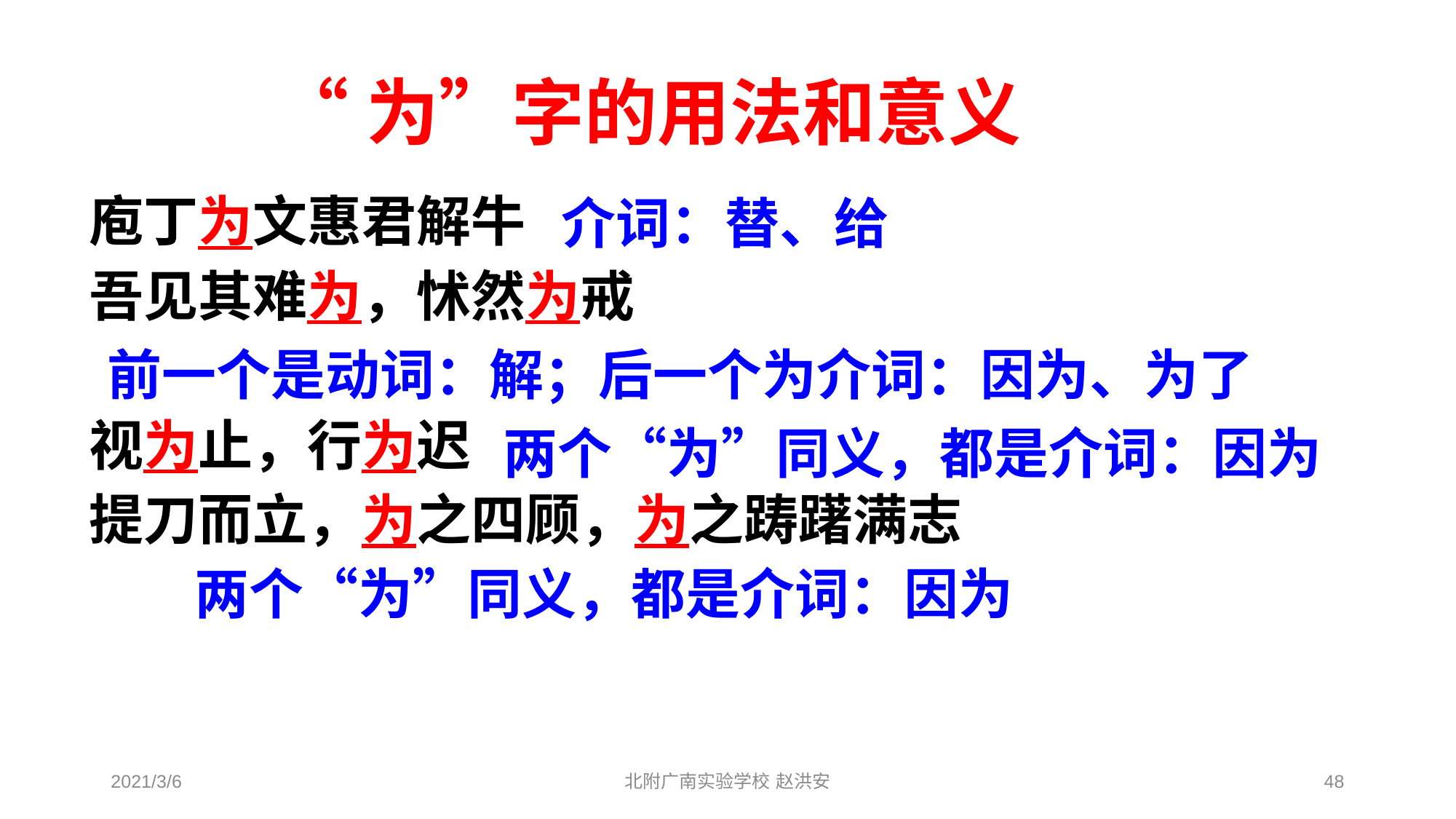

“为”字的用法和意义
庖丁为文惠君解牛
吾见其难为，怵然为戒

视为止，行为迟
提刀而立，为之四顾，为之踌躇满志
介词：替、给
前一个是动词：解；后一个为介词：因为、为了
两个“为”同义，都是介词：因为
两个“为”同义，都是介词：因为
2021/3/6
北附广南实验学校 赵洪安
48